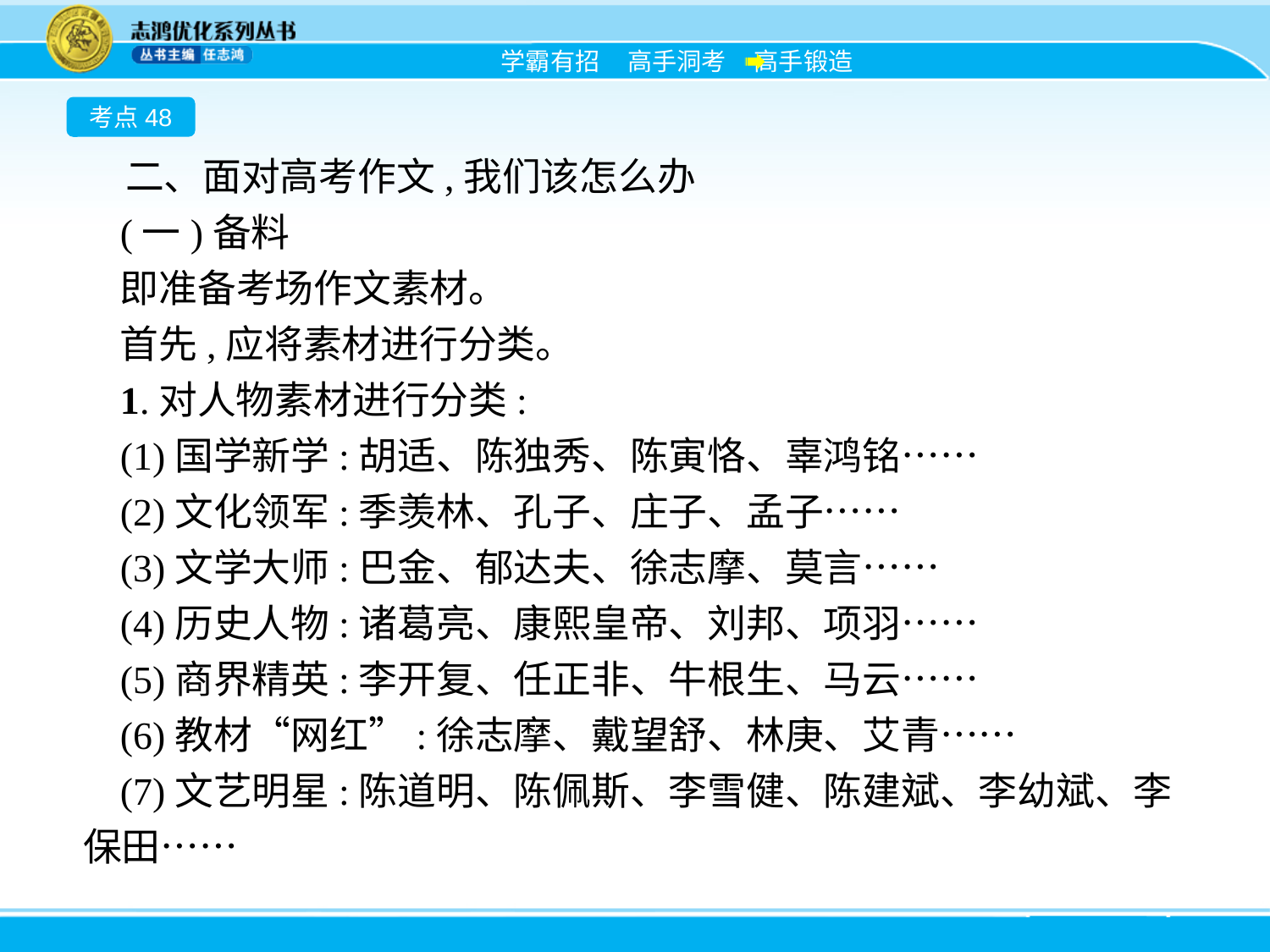

考点48
二、面对高考作文,我们该怎么办
(一)备料
即准备考场作文素材。
首先,应将素材进行分类。
1.对人物素材进行分类:
(1)国学新学:胡适、陈独秀、陈寅恪、辜鸿铭……
(2)文化领军:季羡林、孔子、庄子、孟子……
(3)文学大师:巴金、郁达夫、徐志摩、莫言……
(4)历史人物:诸葛亮、康熙皇帝、刘邦、项羽……
(5)商界精英:李开复、任正非、牛根生、马云……
(6)教材“网红”:徐志摩、戴望舒、林庚、艾青……
(7)文艺明星:陈道明、陈佩斯、李雪健、陈建斌、李幼斌、李保田……